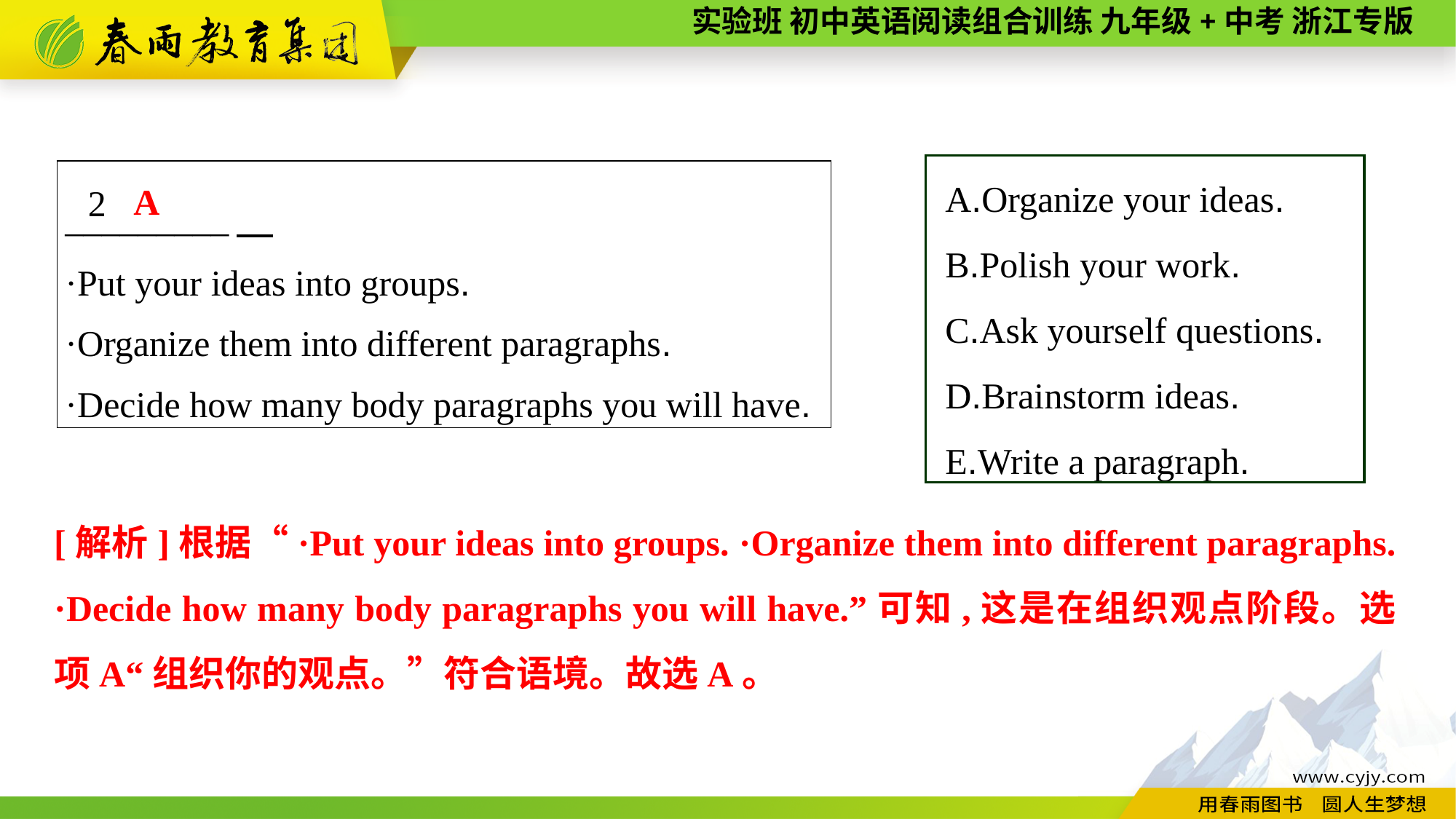

A.Organize your ideas.
B.Polish your work.
C.Ask yourself questions.
D.Brainstorm ideas.
E.Write a paragraph.

| \_\_\_\_\_\_\_\_\_　 ·Put your ideas into groups. ·Organize them into different paragraphs. ·Decide how many body paragraphs you will have. |
| --- |
A
2
[解析]根据“·Put your ideas into groups. ·Organize them into different paragraphs.
·Decide how many body paragraphs you will have.”可知,这是在组织观点阶段。选项A“组织你的观点。”符合语境。故选A。